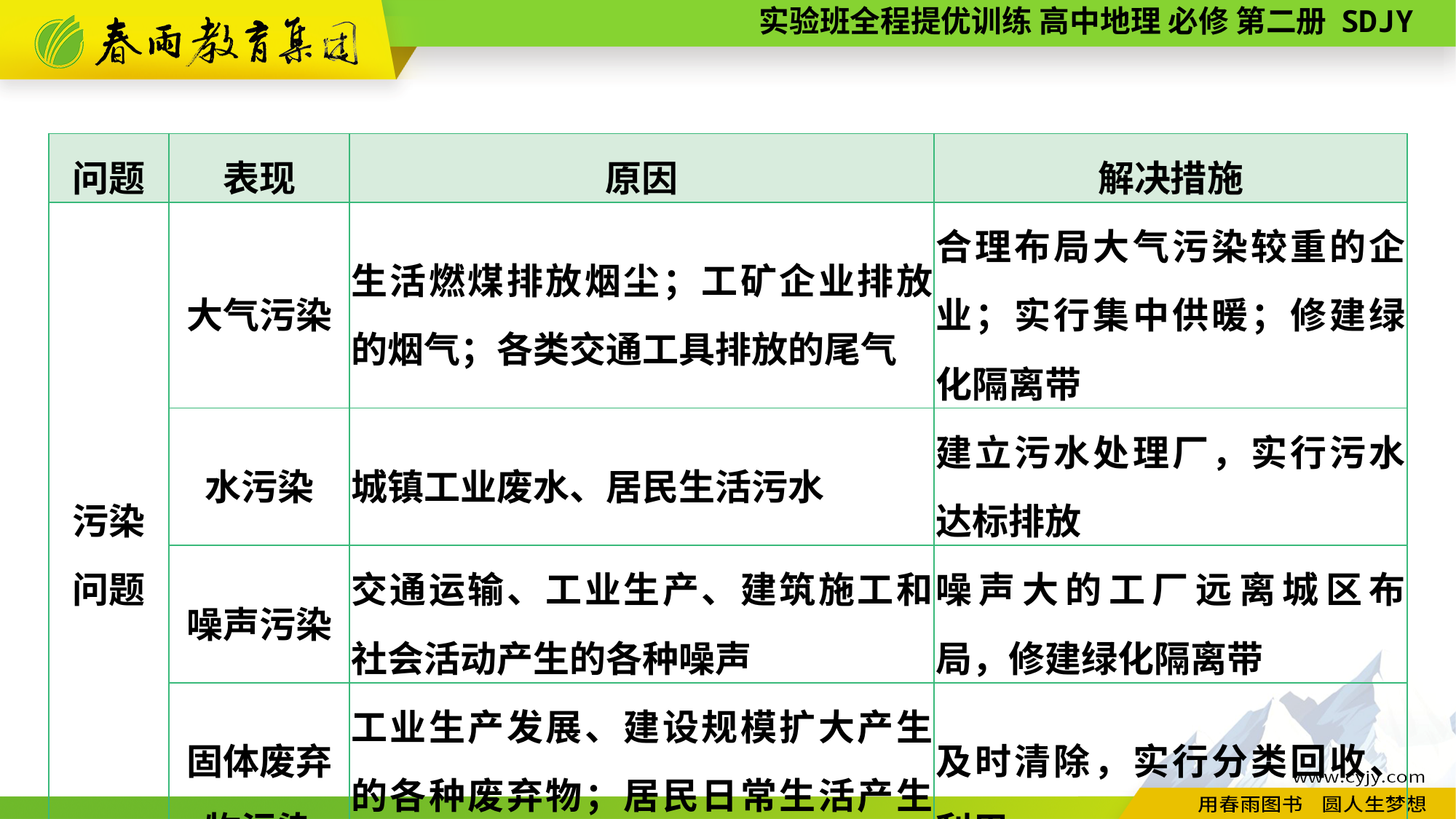

| 问题 | 表现 | 原因 | 解决措施 |
| --- | --- | --- | --- |
| 污染 问题 | 大气污染 | 生活燃煤排放烟尘；工矿企业排放的烟气；各类交通工具排放的尾气 | 合理布局大气污染较重的企业；实行集中供暖；修建绿化隔离带 |
|  | 水污染 | 城镇工业废水、居民生活污水 | 建立污水处理厂，实行污水达标排放 |
|  | 噪声污染 | 交通运输、工业生产、建筑施工和社会活动产生的各种噪声 | 噪声大的工厂远离城区布局，修建绿化隔离带 |
|  | 固体废弃物污染 | 工业生产发展、建设规模扩大产生的各种废弃物；居民日常生活产生的各种废弃物 | 及时清除，实行分类回收、利用 |